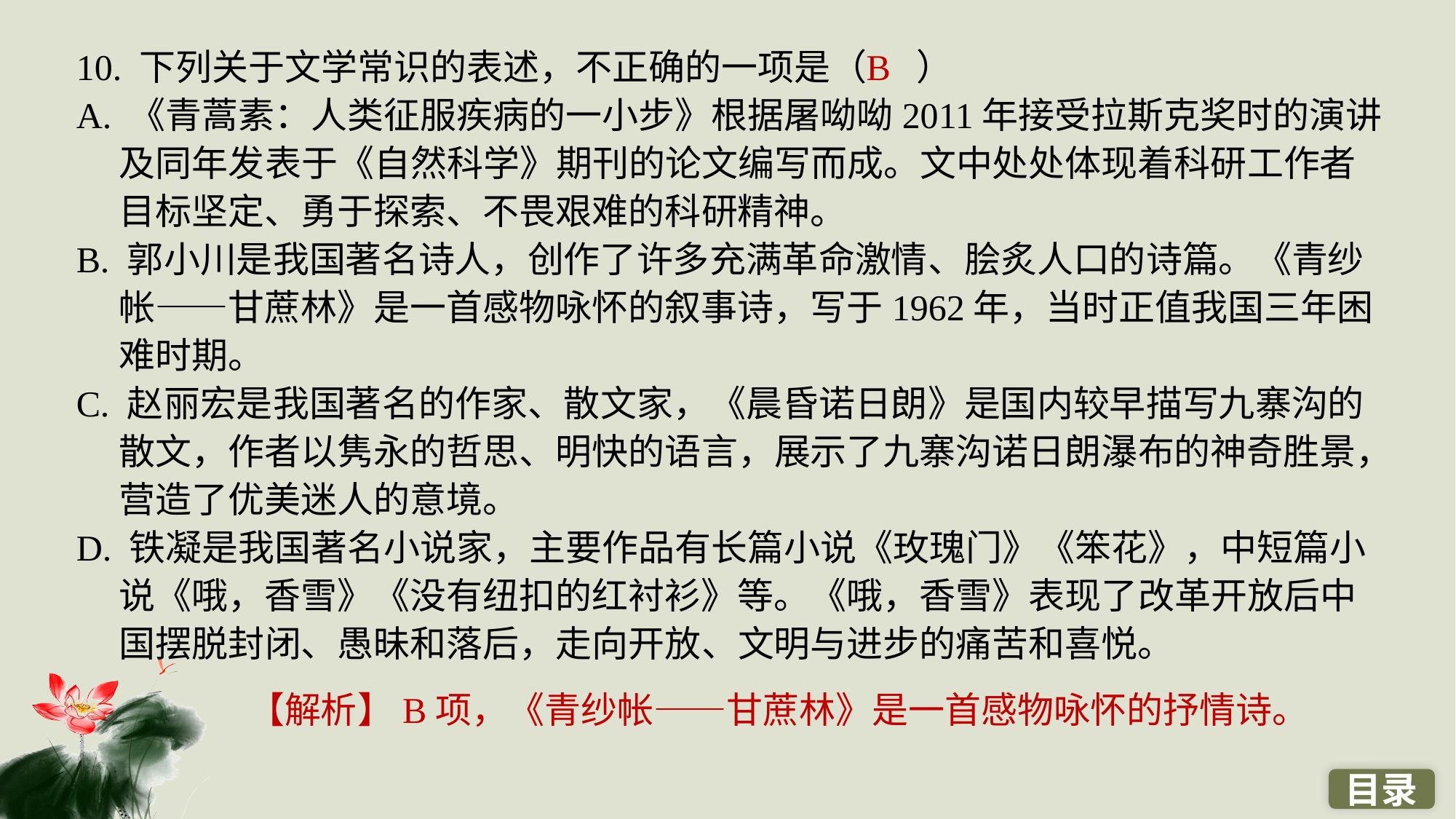

10. 下列关于文学常识的表述，不正确的一项是（      ）
A. 《青蒿素：人类征服疾病的一小步》根据屠呦呦2011年接受拉斯克奖时的演讲及同年发表于《自然科学》期刊的论文编写而成。文中处处体现着科研工作者目标坚定、勇于探索、不畏艰难的科研精神。
B. 郭小川是我国著名诗人，创作了许多充满革命激情、脍炙人口的诗篇。《青纱帐——甘蔗林》是一首感物咏怀的叙事诗，写于1962年，当时正值我国三年困难时期。
C. 赵丽宏是我国著名的作家、散文家，《晨昏诺日朗》是国内较早描写九寨沟的散文，作者以隽永的哲思、明快的语言，展示了九寨沟诺日朗瀑布的神奇胜景，营造了优美迷人的意境。
D. 铁凝是我国著名小说家，主要作品有长篇小说《玫瑰门》《笨花》，中短篇小说《哦，香雪》《没有纽扣的红衬衫》等。《哦，香雪》表现了改革开放后中国摆脱封闭、愚昧和落后，走向开放、文明与进步的痛苦和喜悦。
B
【解析】B项，《青纱帐——甘蔗林》是一首感物咏怀的抒情诗。